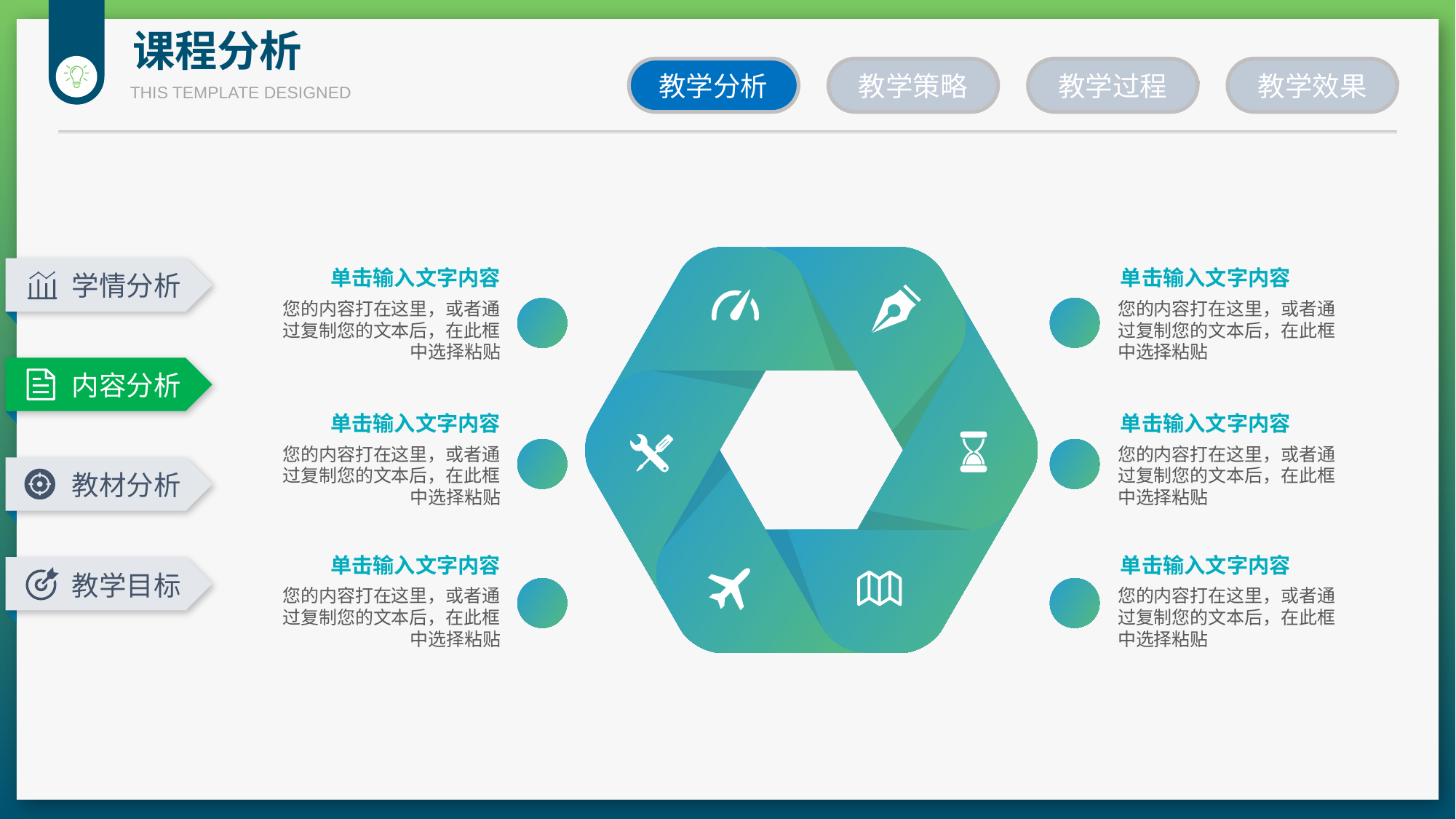

课程分析

教学分析
教学策略
教学过程
教学效果

THIS TEMPLATE DESIGNED

单击输入文字内容
您的内容打在这里，或者通过复制您的文本后，在此框中选择粘贴
单击输入文字内容
您的内容打在这里，或者通过复制您的文本后，在此框中选择粘贴

单击输入文字内容
您的内容打在这里，或者通过复制您的文本后，在此框中选择粘贴
单击输入文字内容
您的内容打在这里，或者通过复制您的文本后，在此框中选择粘贴

单击输入文字内容
您的内容打在这里，或者通过复制您的文本后，在此框中选择粘贴
单击输入文字内容
您的内容打在这里，或者通过复制您的文本后，在此框中选择粘贴

学情分析

内容分析

教材分析

教学目标